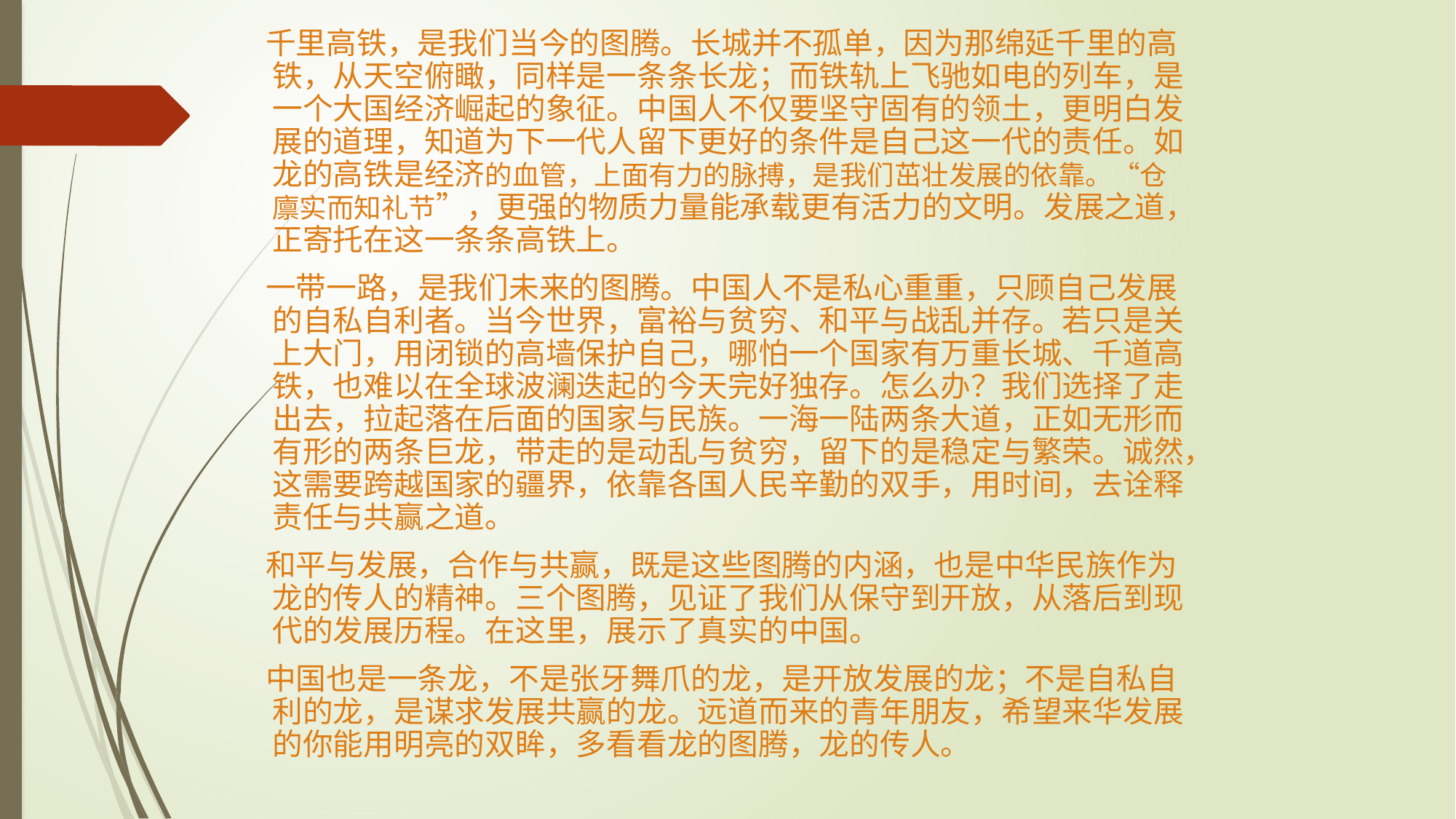

千里高铁，是我们当今的图腾。长城并不孤单，因为那绵延千里的高铁，从天空俯瞰，同样是一条条长龙；而铁轨上飞驰如电的列车，是一个大国经济崛起的象征。中国人不仅要坚守固有的领土，更明白发展的道理，知道为下一代人留下更好的条件是自己这一代的责任。如龙的高铁是经济的血管，上面有力的脉搏，是我们茁壮发展的依靠。“仓廪实而知礼节”，更强的物质力量能承载更有活力的文明。发展之道，正寄托在这一条条高铁上。
    一带一路，是我们未来的图腾。中国人不是私心重重，只顾自己发展的自私自利者。当今世界，富裕与贫穷、和平与战乱并存。若只是关上大门，用闭锁的高墙保护自己，哪怕一个国家有万重长城、千道高铁，也难以在全球波澜迭起的今天完好独存。怎么办？我们选择了走出去，拉起落在后面的国家与民族。一海一陆两条大道，正如无形而有形的两条巨龙，带走的是动乱与贫穷，留下的是稳定与繁荣。诚然，这需要跨越国家的疆界，依靠各国人民辛勤的双手，用时间，去诠释责任与共赢之道。
    和平与发展，合作与共赢，既是这些图腾的内涵，也是中华民族作为龙的传人的精神。三个图腾，见证了我们从保守到开放，从落后到现代的发展历程。在这里，展示了真实的中国。
    中国也是一条龙，不是张牙舞爪的龙，是开放发展的龙；不是自私自利的龙，是谋求发展共赢的龙。远道而来的青年朋友，希望来华发展的你能用明亮的双眸，多看看龙的图腾，龙的传人。